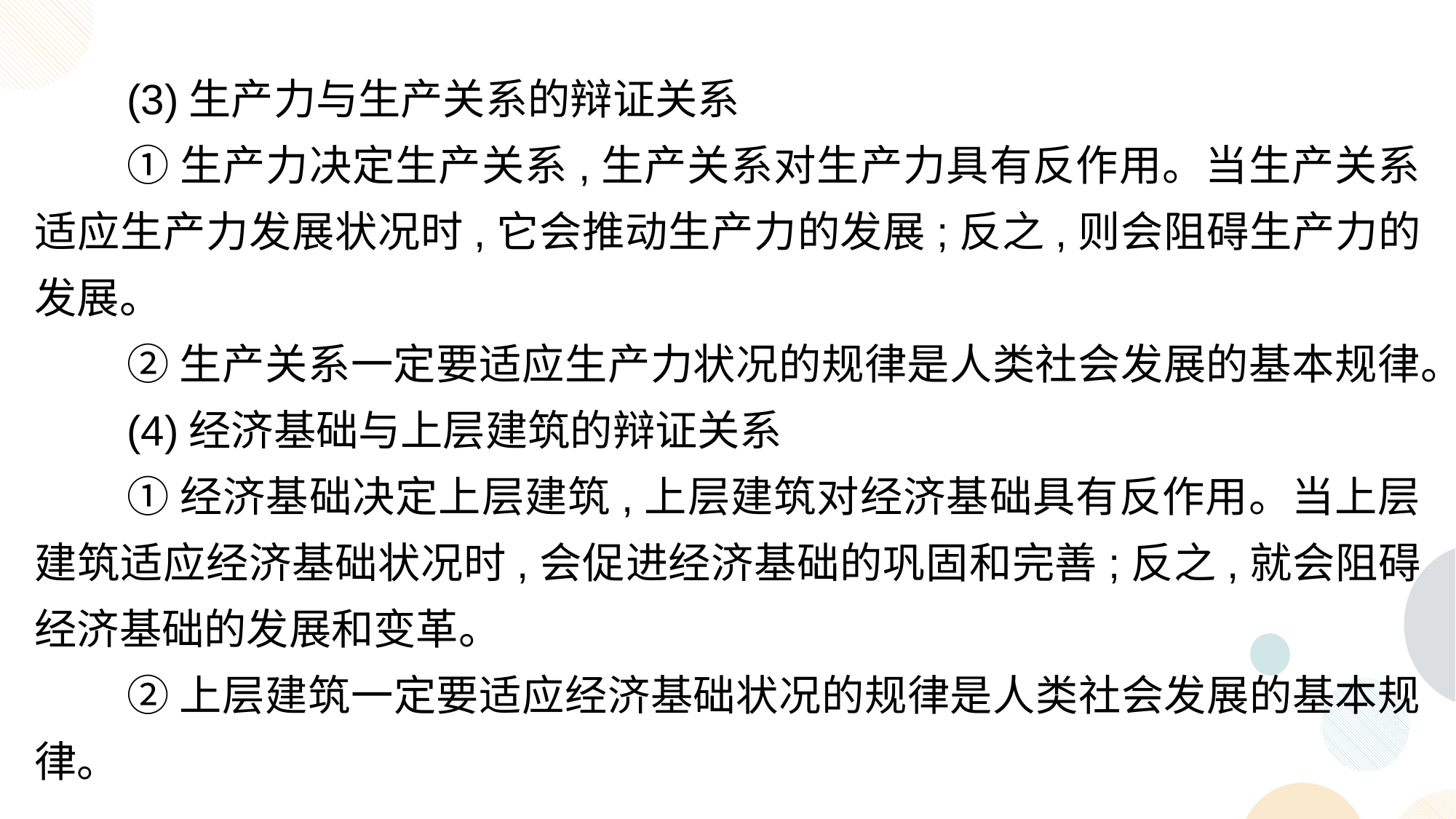

(3)生产力与生产关系的辩证关系
①生产力决定生产关系,生产关系对生产力具有反作用。当生产关系适应生产力发展状况时,它会推动生产力的发展;反之,则会阻碍生产力的发展。
②生产关系一定要适应生产力状况的规律是人类社会发展的基本规律。
(4)经济基础与上层建筑的辩证关系
①经济基础决定上层建筑,上层建筑对经济基础具有反作用。当上层建筑适应经济基础状况时,会促进经济基础的巩固和完善;反之,就会阻碍经济基础的发展和变革。
②上层建筑一定要适应经济基础状况的规律是人类社会发展的基本规律。